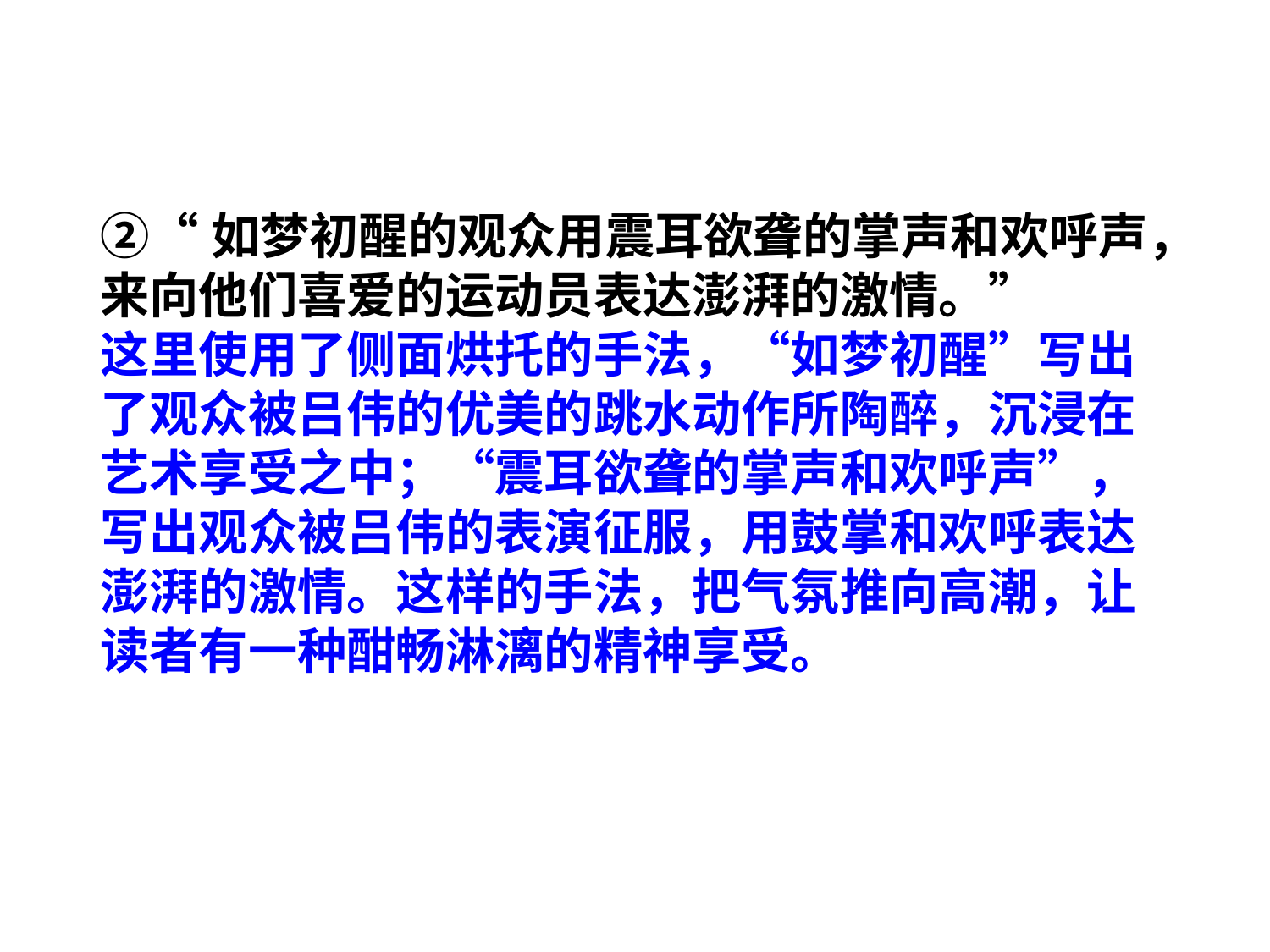

②“如梦初醒的观众用震耳欲聋的掌声和欢呼声，来向他们喜爱的运动员表达澎湃的激情。”
这里使用了侧面烘托的手法，“如梦初醒”写出了观众被吕伟的优美的跳水动作所陶醉，沉浸在艺术享受之中；“震耳欲聋的掌声和欢呼声”，写出观众被吕伟的表演征服，用鼓掌和欢呼表达澎湃的激情。这样的手法，把气氛推向高潮，让读者有一种酣畅淋漓的精神享受。